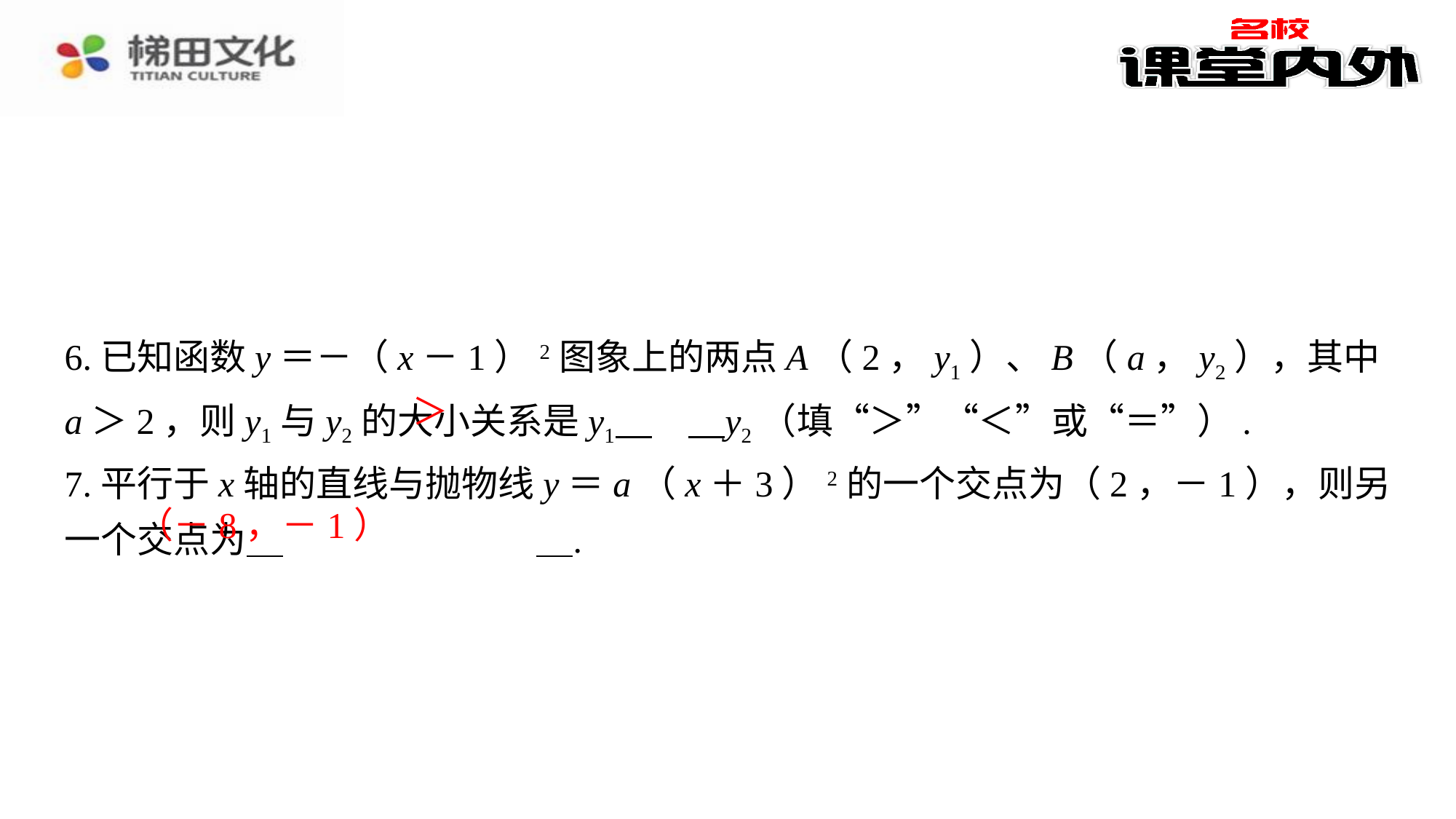

6.已知函数y＝－（x－1）2图象上的两点A（2，y1）、B（a，y2），其中a＞2，则y1与y2的大小关系是y1 　＞　⁠y2（填“＞”“＜”或“＝”）.
7.平行于x轴的直线与抛物线y＝a（x＋3）2的一个交点为（2，－1），则另一个交点为 　（－8，－1）　⁠.
＞
（－8，－1）